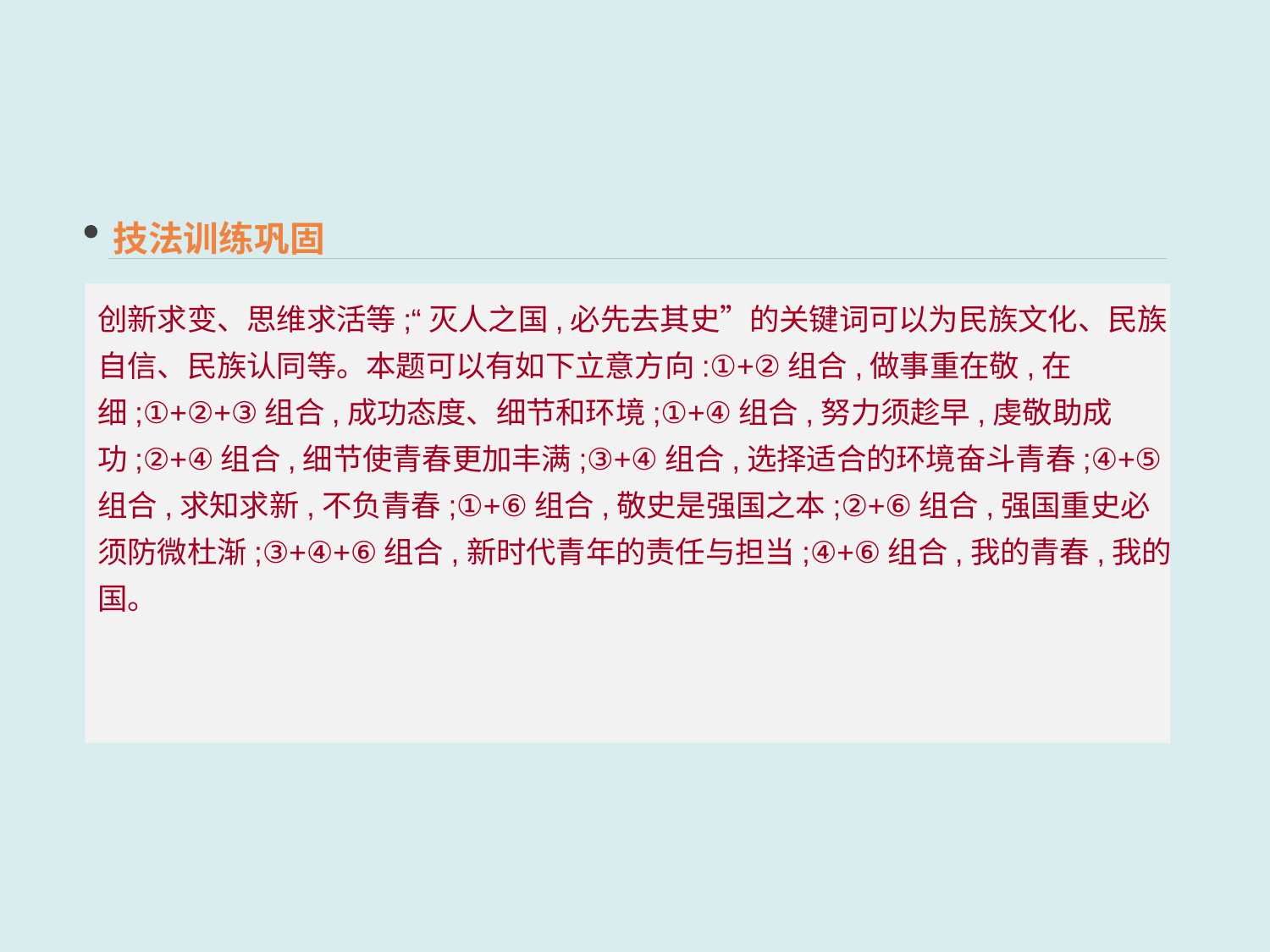

技法训练巩固

创新求变、思维求活等;“灭人之国,必先去其史”的关键词可以为民族文化、民族自信、民族认同等。本题可以有如下立意方向:①+②组合,做事重在敬,在细;①+②+③组合,成功态度、细节和环境;①+④组合,努力须趁早,虔敬助成功;②+④组合,细节使青春更加丰满;③+④组合,选择适合的环境奋斗青春;④+⑤组合,求知求新,不负青春;①+⑥组合,敬史是强国之本;②+⑥组合,强国重史必须防微杜渐;③+④+⑥组合,新时代青年的责任与担当;④+⑥组合,我的青春,我的国。